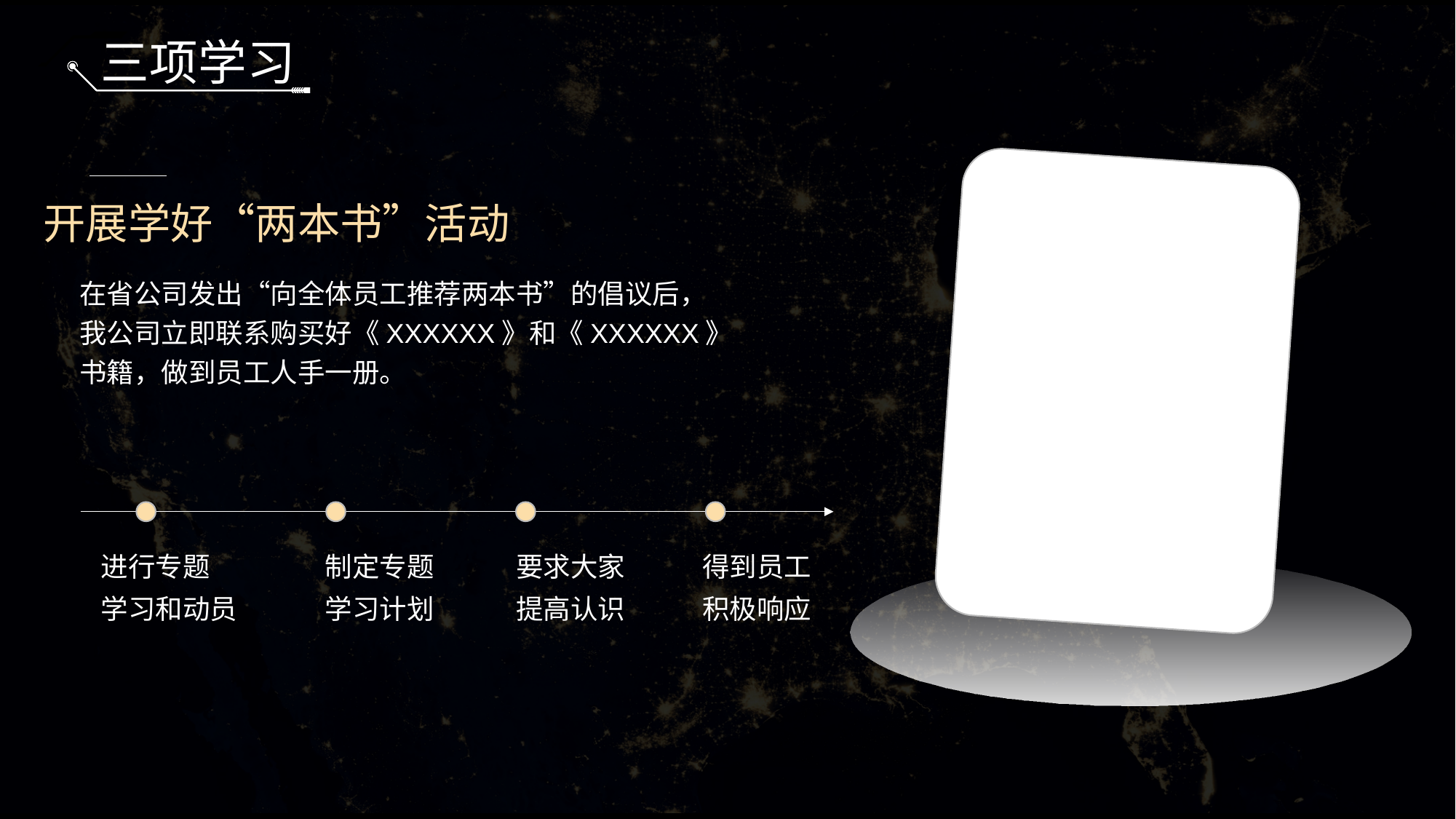

三项学习

开展学好“两本书”活动
在省公司发出“向全体员工推荐两本书”的倡议后，
我公司立即联系购买好《XXXXXX》和《XXXXXX》
书籍，做到员工人手一册。

进行专题
学习和动员
制定专题
学习计划
要求大家
提高认识
得到员工
积极响应